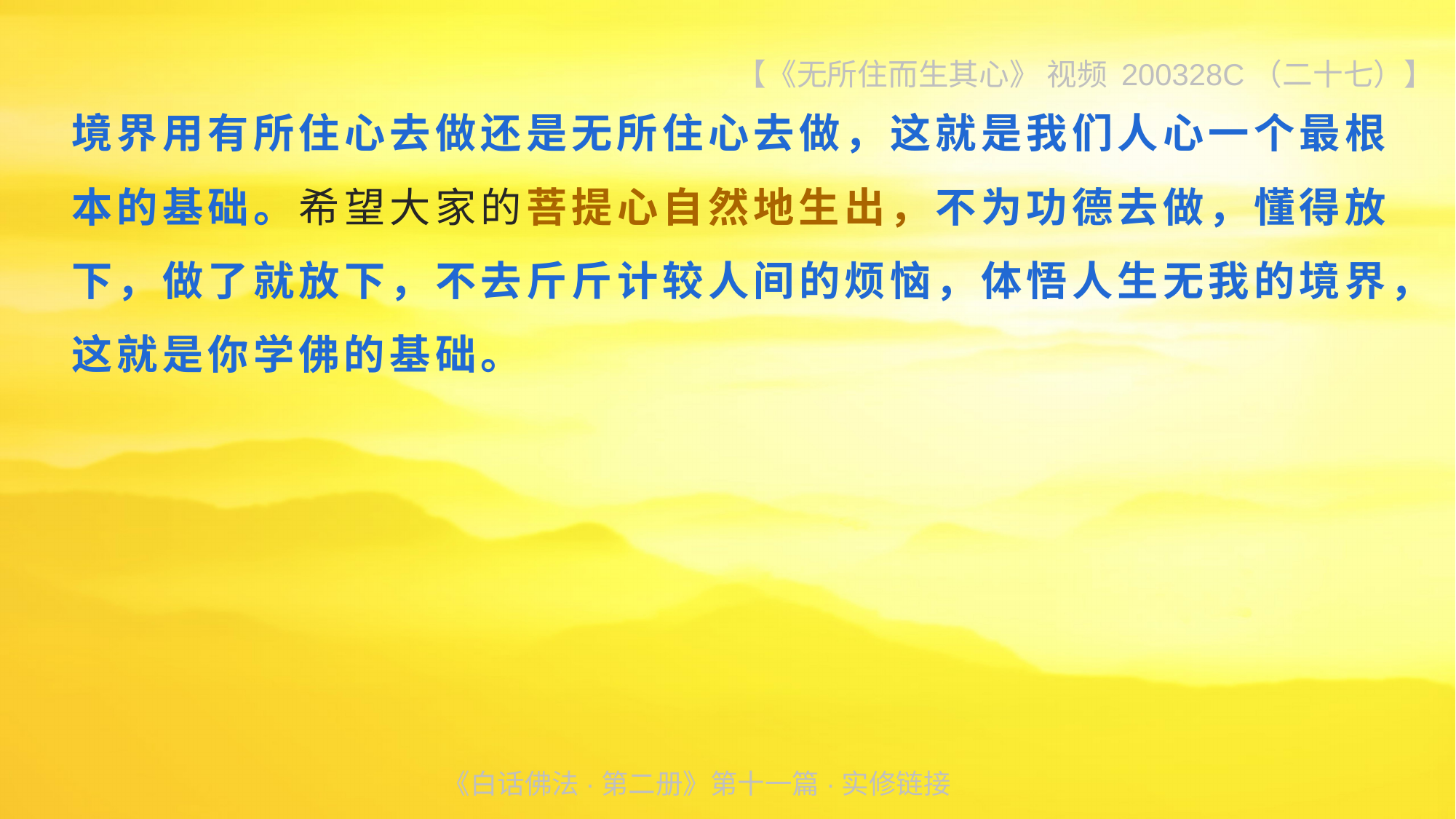

【《无所住而生其心》 视频 200328C（二十七）】
境界用有所住心去做还是无所住心去做，这就是我们人心一个最根本的基础。希望大家的菩提心自然地生出，不为功德去做，懂得放下，做了就放下，不去斤斤计较人间的烦恼，体悟人生无我的境界，这就是你学佛的基础。
《白话佛法·第二册》第十一篇·实修链接